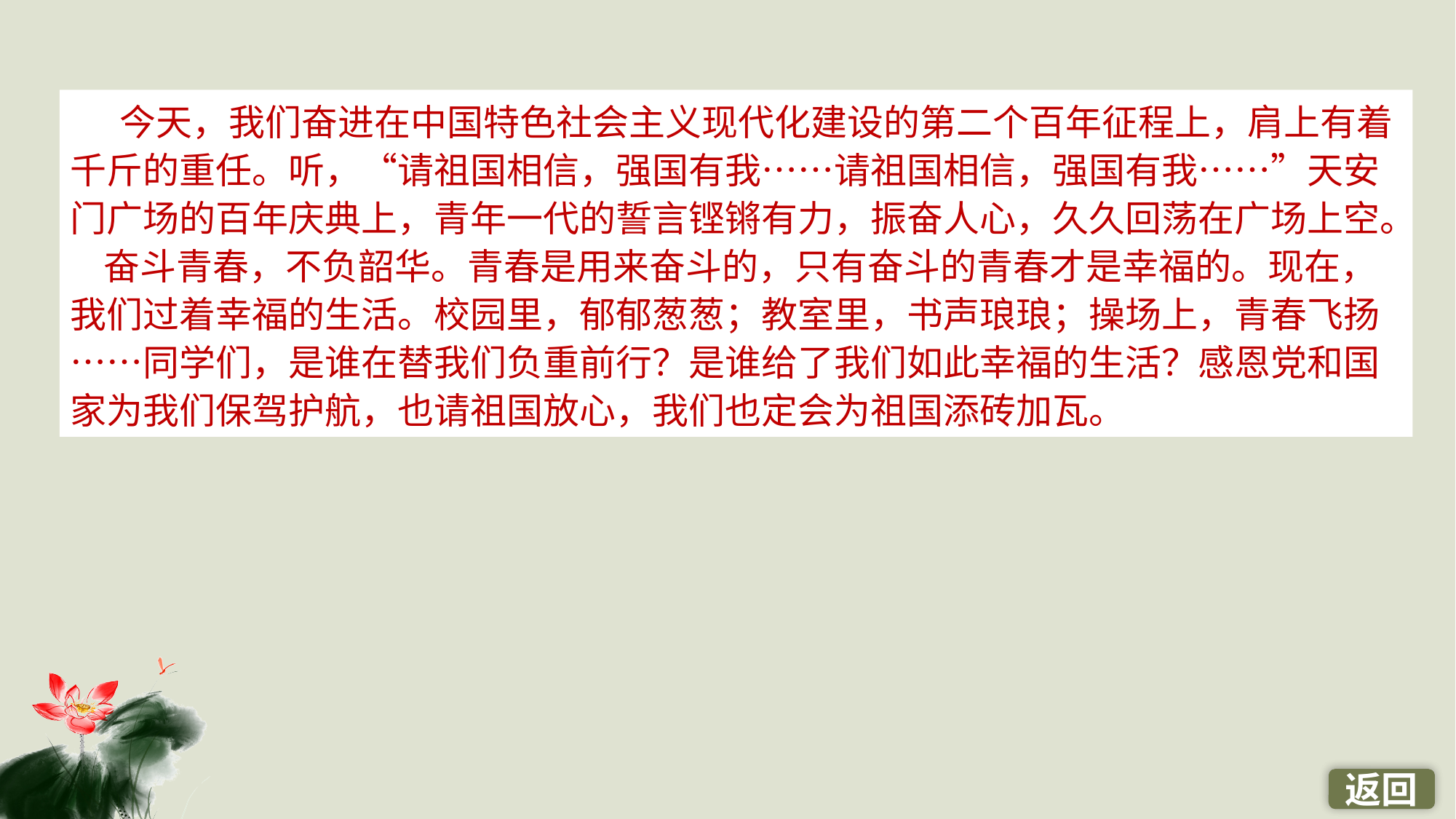

今天，我们奋进在中国特色社会主义现代化建设的第二个百年征程上，肩上有着千斤的重任。听，“请祖国相信，强国有我……请祖国相信，强国有我……”天安门广场的百年庆典上，青年一代的誓言铿锵有力，振奋人心，久久回荡在广场上空。
   奋斗青春，不负韶华。青春是用来奋斗的，只有奋斗的青春才是幸福的。现在，我们过着幸福的生活。校园里，郁郁葱葱；教室里，书声琅琅；操场上，青春飞扬……同学们，是谁在替我们负重前行？是谁给了我们如此幸福的生活？感恩党和国家为我们保驾护航，也请祖国放心，我们也定会为祖国添砖加瓦。
返回